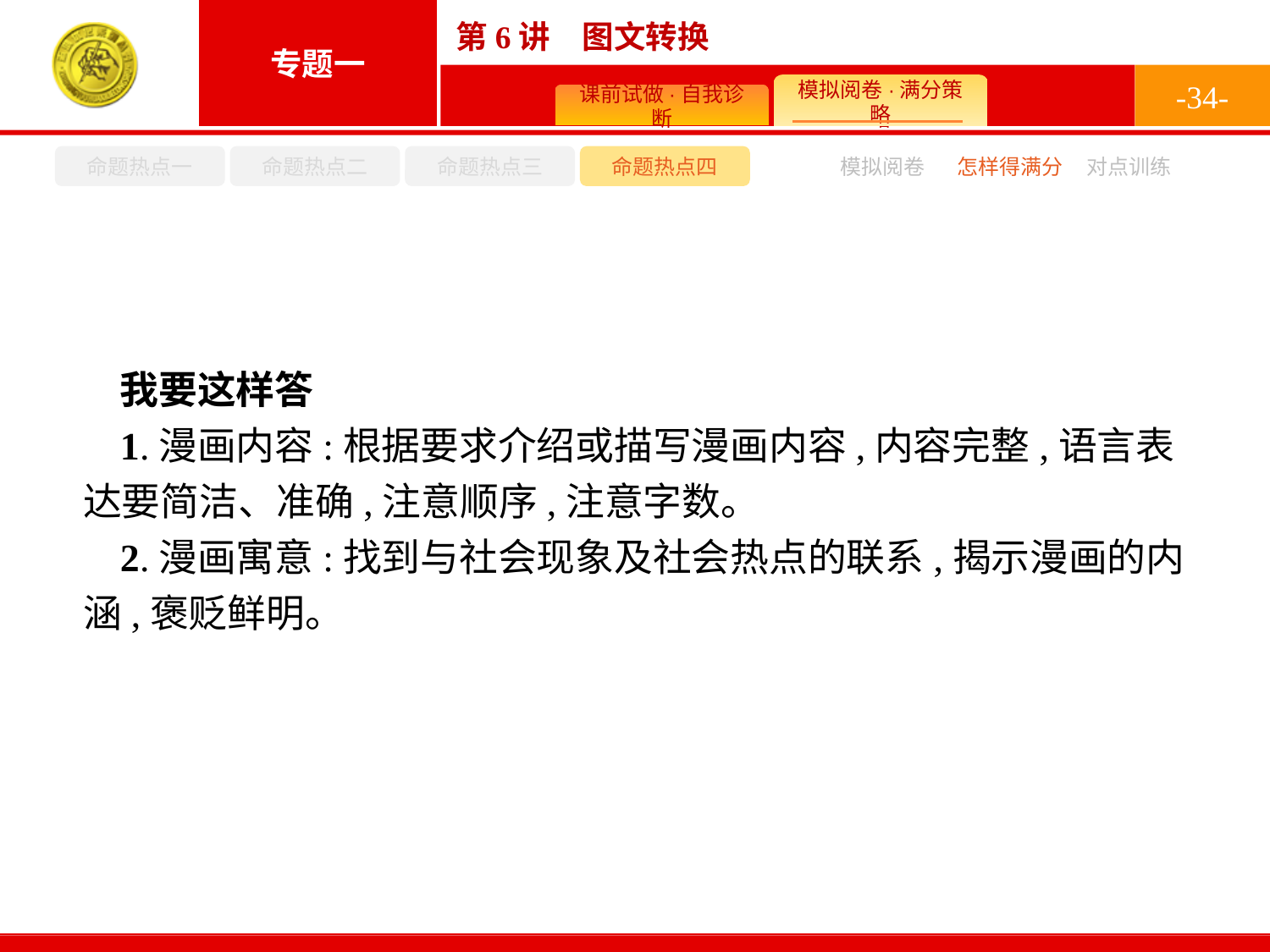

-34-
命题热点一
命题热点二
命题热点三
命题热点四
模拟阅卷
怎样得满分
对点训练
我要这样答
1.漫画内容:根据要求介绍或描写漫画内容,内容完整,语言表达要简洁、准确,注意顺序,注意字数。
2.漫画寓意:找到与社会现象及社会热点的联系,揭示漫画的内涵,褒贬鲜明。